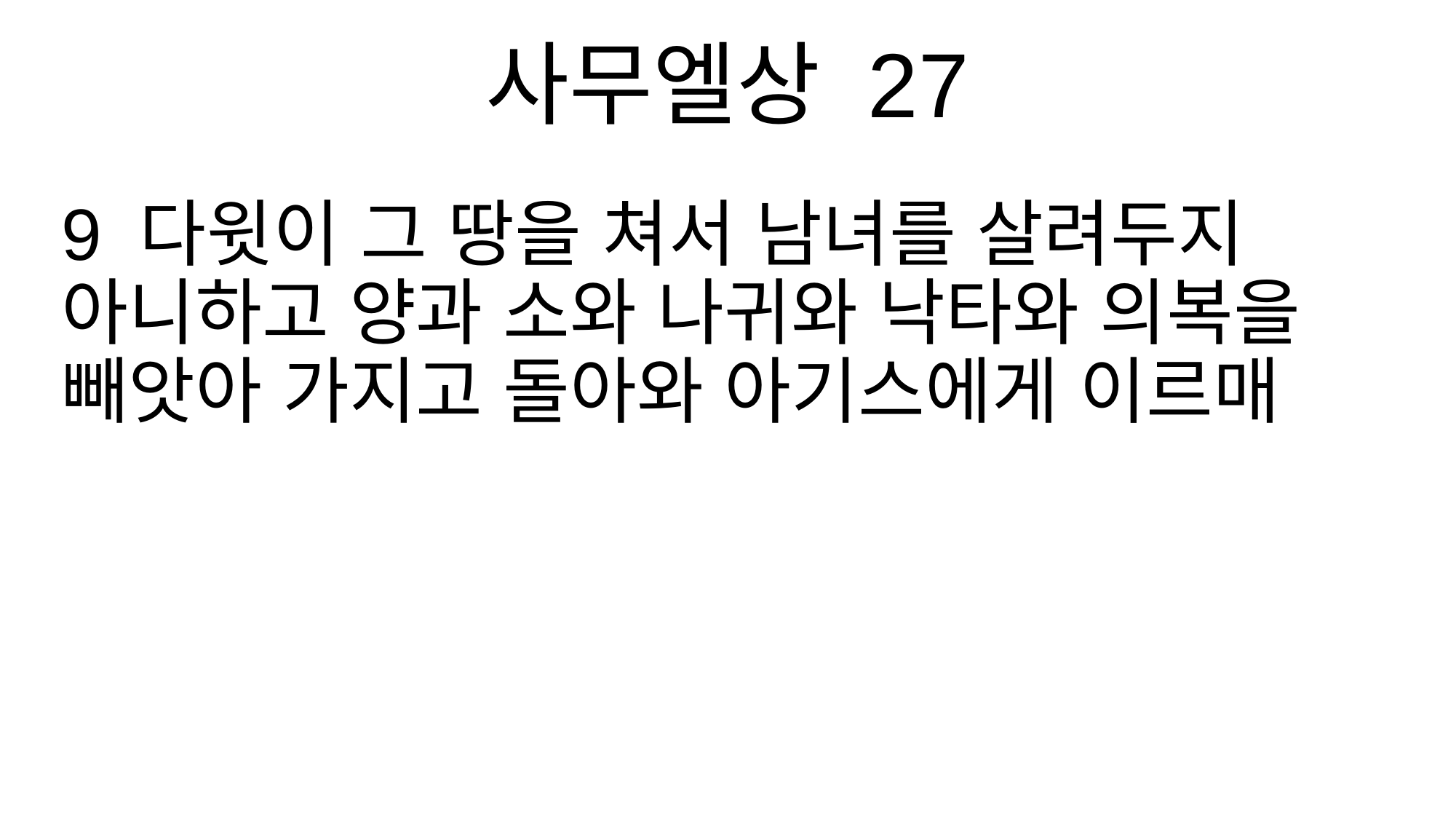

사무엘상 27
9 다윗이 그 땅을 쳐서 남녀를 살려두지 아니하고 양과 소와 나귀와 낙타와 의복을 빼앗아 가지고 돌아와 아기스에게 이르매